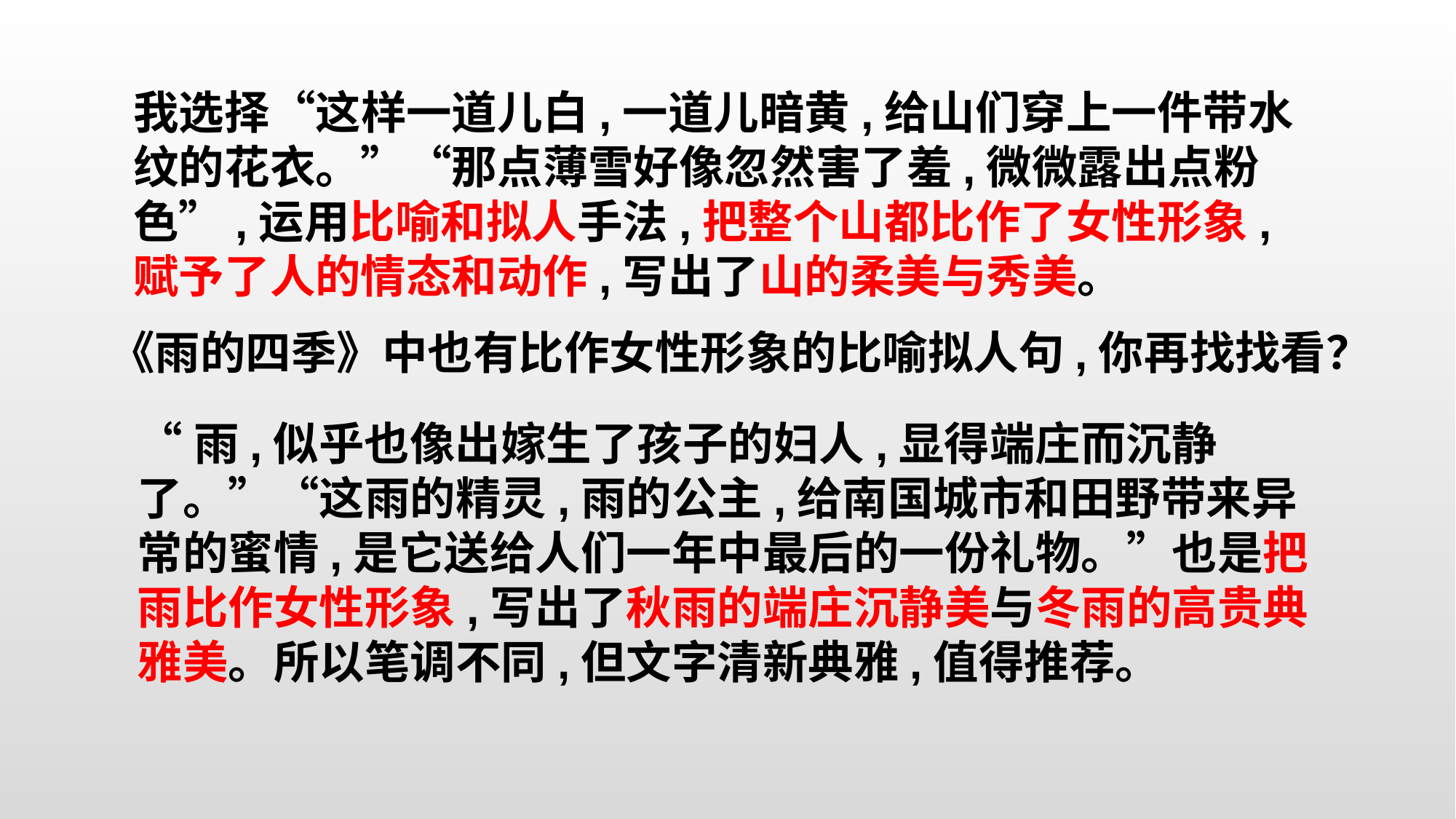

我选择“这样一道儿白,一道儿暗黄,给山们穿上一件带水纹的花衣。”“那点薄雪好像忽然害了羞,微微露出点粉色”,运用比喻和拟人手法,把整个山都比作了女性形象,赋予了人的情态和动作,写出了山的柔美与秀美。
《雨的四季》中也有比作女性形象的比喻拟人句,你再找找看？
“雨,似乎也像出嫁生了孩子的妇人,显得端庄而沉静了。”“这雨的精灵,雨的公主,给南国城市和田野带来异常的蜜情,是它送给人们一年中最后的一份礼物。”也是把雨比作女性形象,写出了秋雨的端庄沉静美与冬雨的高贵典雅美。所以笔调不同,但文字清新典雅,值得推荐。